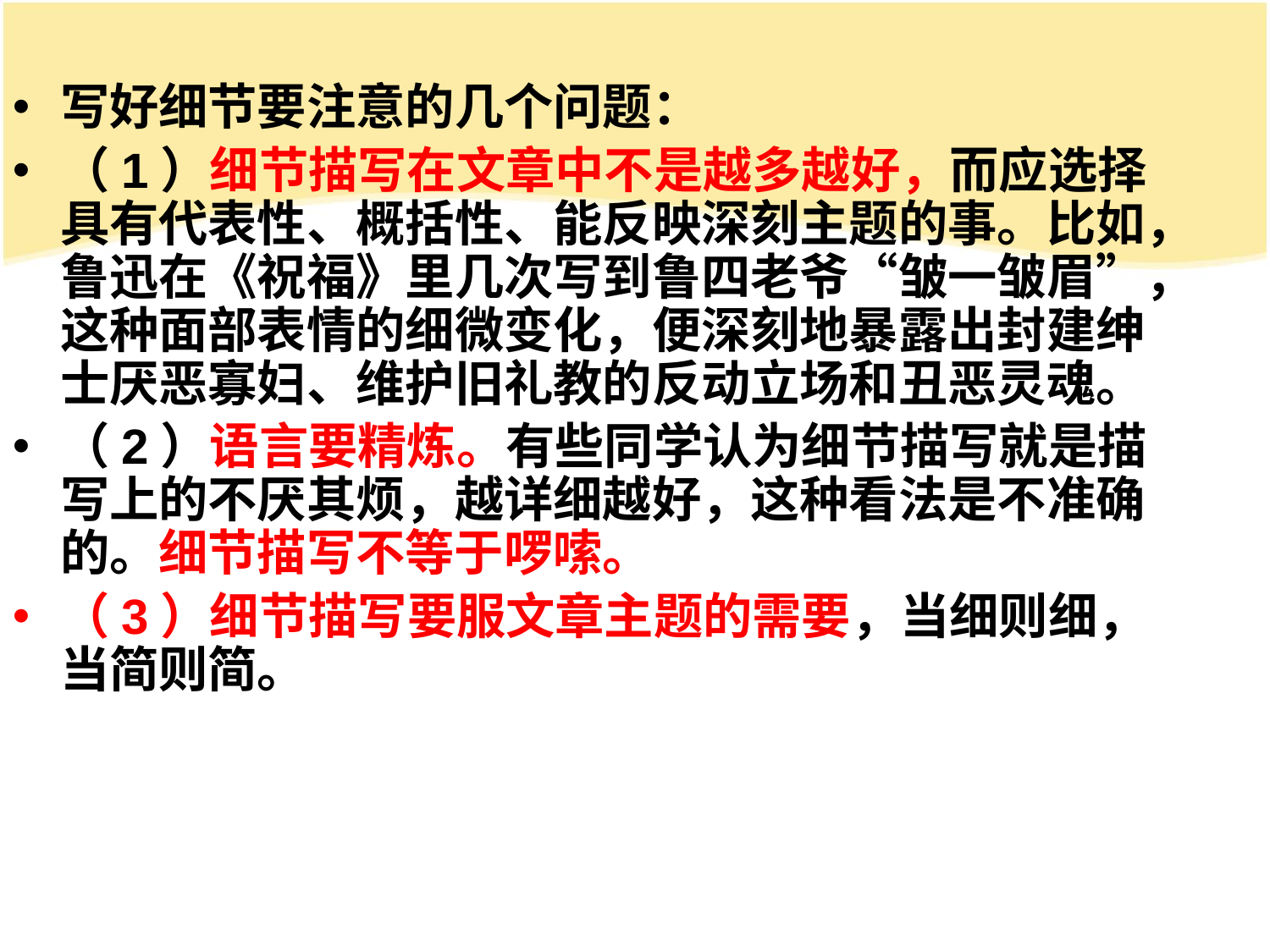

写好细节要注意的几个问题：
（1）细节描写在文章中不是越多越好，而应选择具有代表性、概括性、能反映深刻主题的事。比如，鲁迅在《祝福》里几次写到鲁四老爷“皱一皱眉”，这种面部表情的细微变化，便深刻地暴露出封建绅士厌恶寡妇、维护旧礼教的反动立场和丑恶灵魂。
（2）语言要精炼。有些同学认为细节描写就是描写上的不厌其烦，越详细越好，这种看法是不准确的。细节描写不等于啰嗦。
（3）细节描写要服文章主题的需要，当细则细，当简则简。